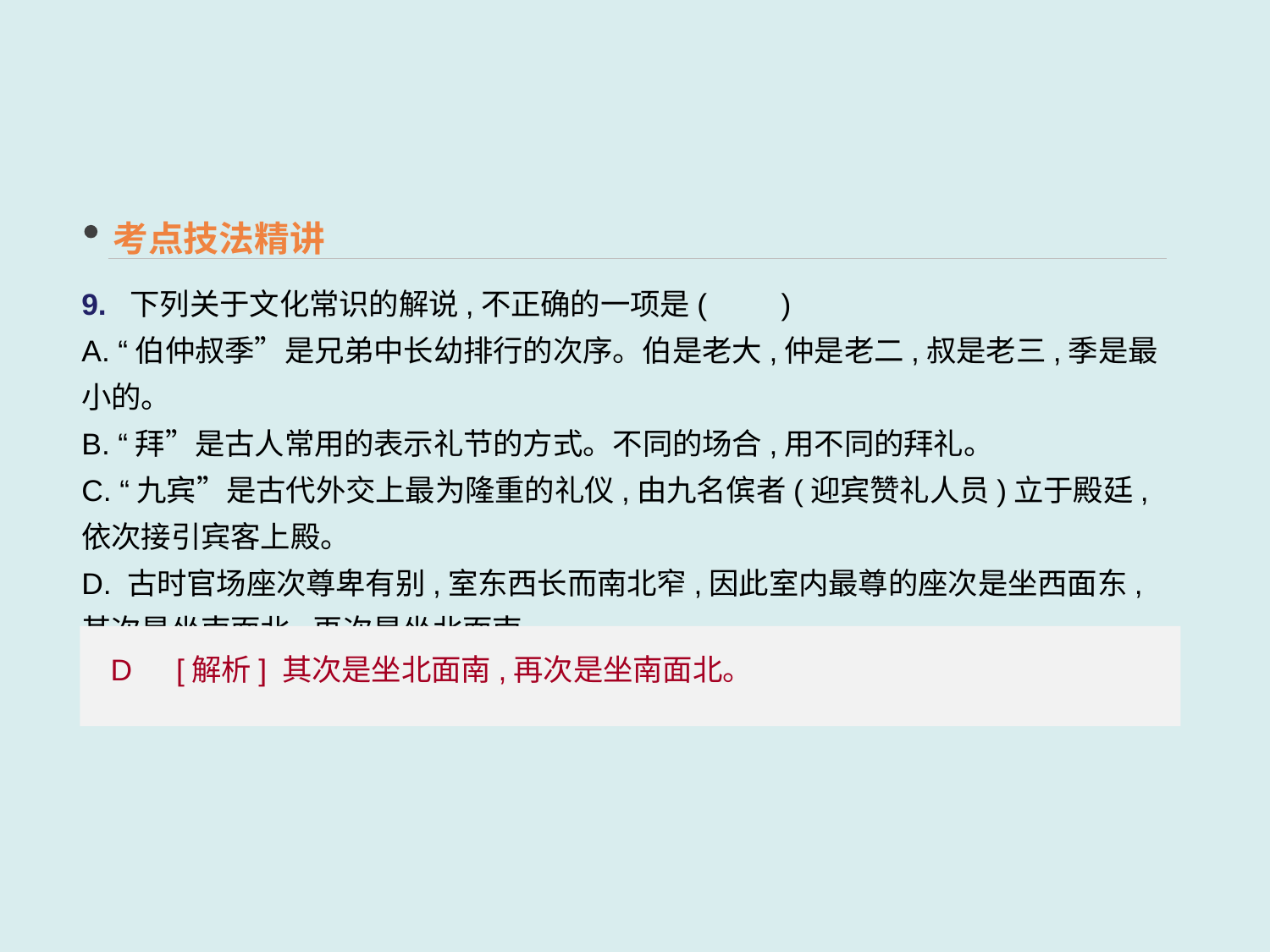

考点技法精讲

9.  下列关于文化常识的解说,不正确的一项是(　　)
A. “伯仲叔季”是兄弟中长幼排行的次序。伯是老大,仲是老二,叔是老三,季是最小的。
B. “拜”是古人常用的表示礼节的方式。不同的场合,用不同的拜礼。
C. “九宾”是古代外交上最为隆重的礼仪,由九名傧者(迎宾赞礼人员)立于殿廷,依次接引宾客上殿。
D. 古时官场座次尊卑有别,室东西长而南北窄,因此室内最尊的座次是坐西面东,其次是坐南面北,再次是坐北面南。

 D　[解析] 其次是坐北面南,再次是坐南面北。